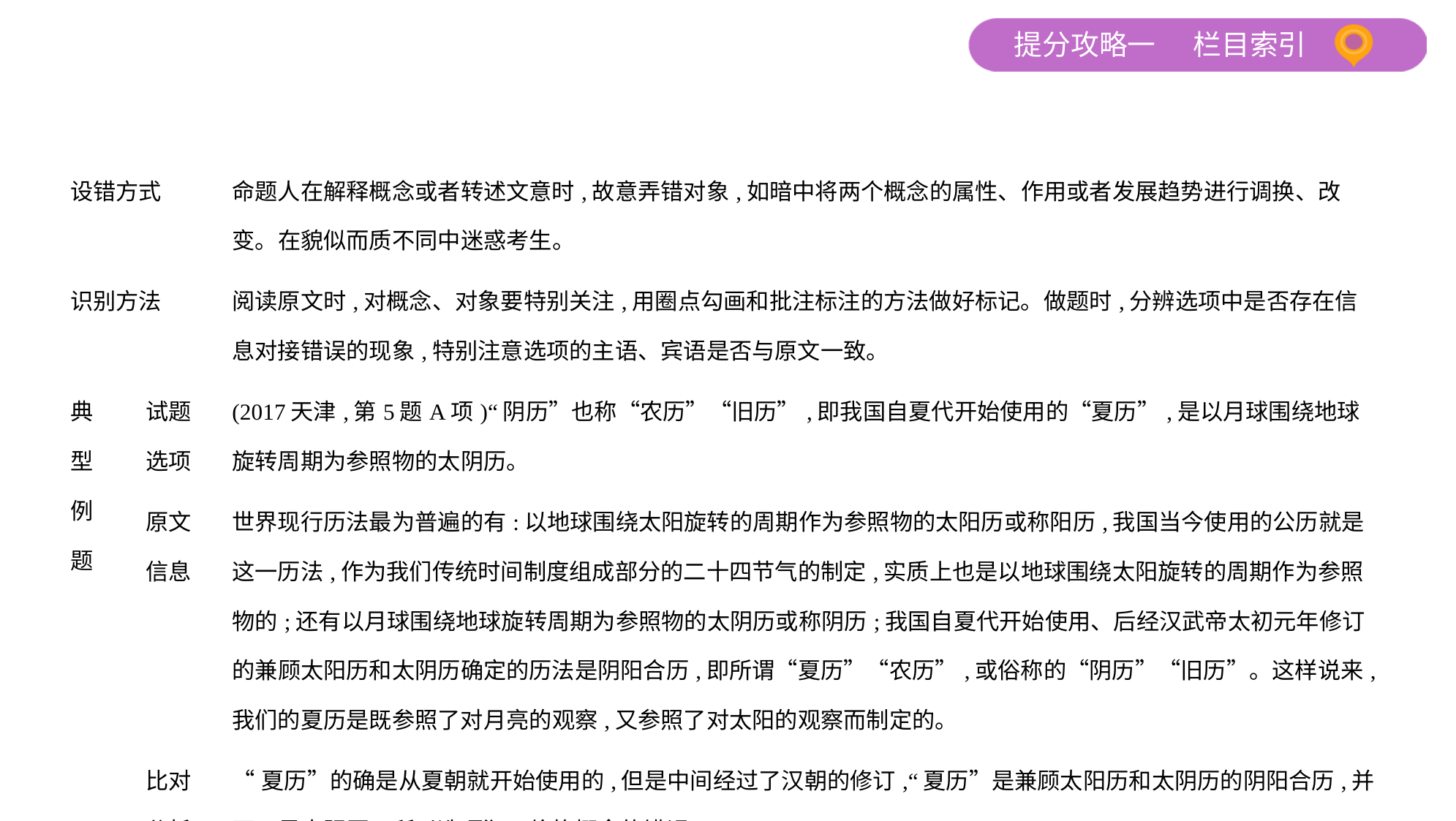

| 设错方式 |  | 命题人在解释概念或者转述文意时,故意弄错对象,如暗中将两个概念的属性、作用或者发展趋势进行调换、改变。在貌似而质不同中迷惑考生。 |
| --- | --- | --- |
| 识别方法 |  | 阅读原文时,对概念、对象要特别关注,用圈点勾画和批注标注的方法做好标记。做题时,分辨选项中是否存在信息对接错误的现象,特别注意选项的主语、宾语是否与原文一致。 |
| 典 型 例 题 | 试题 选项 | (2017天津,第5题A项)“阴历”也称“农历”“旧历”,即我国自夏代开始使用的“夏历”,是以月球围绕地球旋转周期为参照物的太阴历。 |
|  | 原文 信息 | 世界现行历法最为普遍的有:以地球围绕太阳旋转的周期作为参照物的太阳历或称阳历,我国当今使用的公历就是这一历法,作为我们传统时间制度组成部分的二十四节气的制定,实质上也是以地球围绕太阳旋转的周期作为参照物的;还有以月球围绕地球旋转周期为参照物的太阴历或称阴历;我国自夏代开始使用、后经汉武帝太初元年修订的兼顾太阳历和太阴历确定的历法是阴阳合历,即所谓“夏历”“农历”,或俗称的“阴历”“旧历”。这样说来,我们的夏历是既参照了对月亮的观察,又参照了对太阳的观察而制定的。 |
|  | 比对 分析 | “夏历”的确是从夏朝就开始使用的,但是中间经过了汉朝的修订,“夏历”是兼顾太阳历和太阴历的阴阳合历,并不只是太阴历。所以选项犯了偷换概念的错误。 |